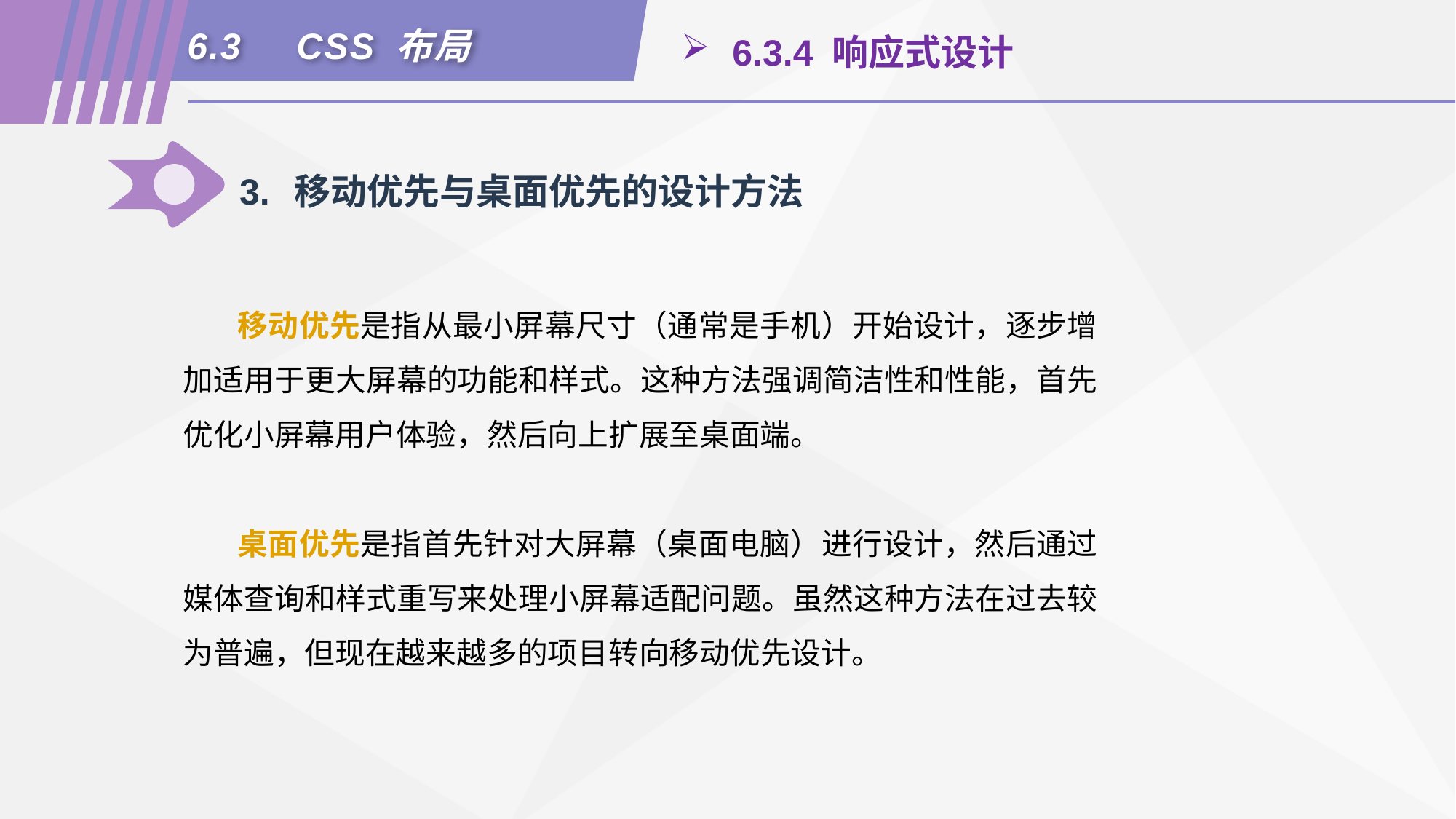

6.3	CSS 布局
 6.3.4 响应式设计

3.	移动优先与桌面优先的设计方法
移动优先是指从最小屏幕尺寸（通常是手机）开始设计，逐步增加适用于更大屏幕的功能和样式。这种方法强调简洁性和性能，首先优化小屏幕用户体验，然后向上扩展至桌面端。

桌面优先是指首先针对大屏幕（桌面电脑）进行设计，然后通过媒体查询和样式重写来处理小屏幕适配问题。虽然这种方法在过去较为普遍，但现在越来越多的项目转向移动优先设计。